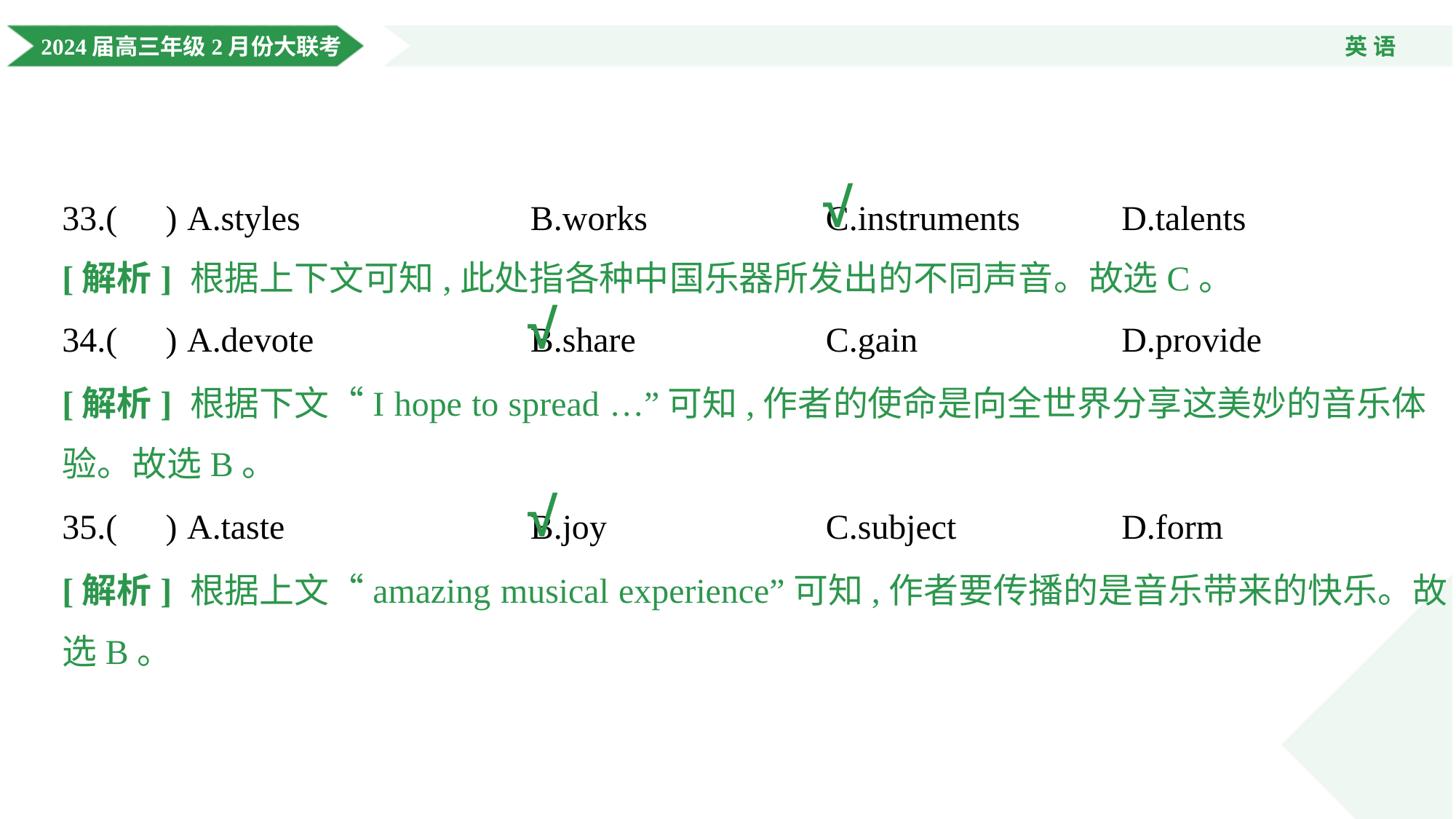

√
33.(     ) A.styles	B.works	C.instruments	D.talents
[解析] 根据上下文可知,此处指各种中国乐器所发出的不同声音。故选C。
√
34.(     ) A.devote	B.share	C.gain	D.provide
[解析] 根据下文“I hope to spread …”可知,作者的使命是向全世界分享这美妙的音乐体
验。故选B。
√
35.(     ) A.taste	B.joy	C.subject	D.form
[解析] 根据上文“amazing musical experience”可知,作者要传播的是音乐带来的快乐。故
选B。